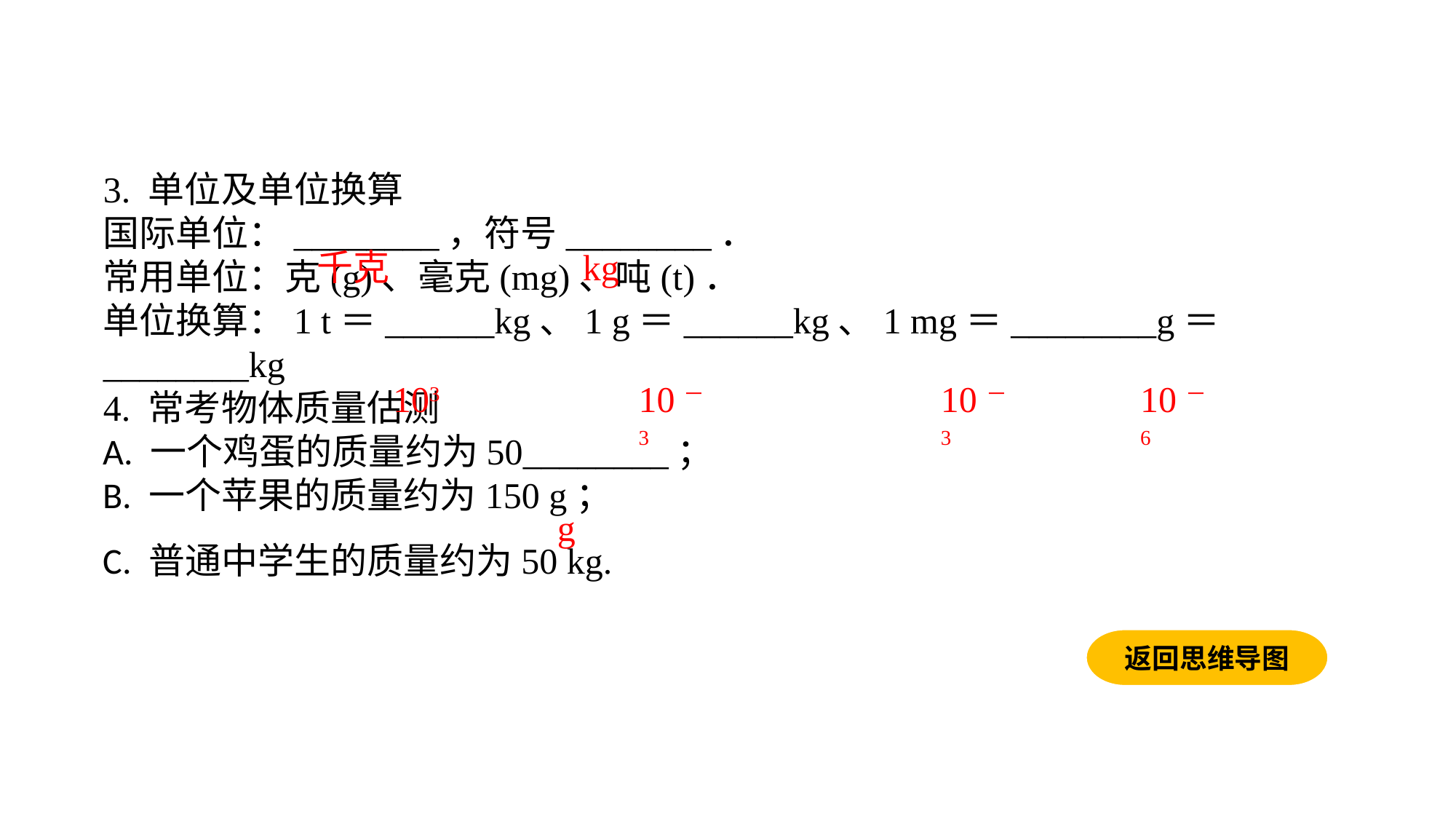

3. 单位及单位换算国际单位：________，符号________．常用单位：克(g)、毫克(mg)、吨(t)．单位换算：1 t＝______kg、1 g＝______kg、1 mg＝________g＝________kg4. 常考物体质量估测A. 一个鸡蛋的质量约为50________；B. 一个苹果的质量约为150 g；C. 普通中学生的质量约为50 kg.
千克
kg
103
10－3
10－3
10－6
g
返回思维导图